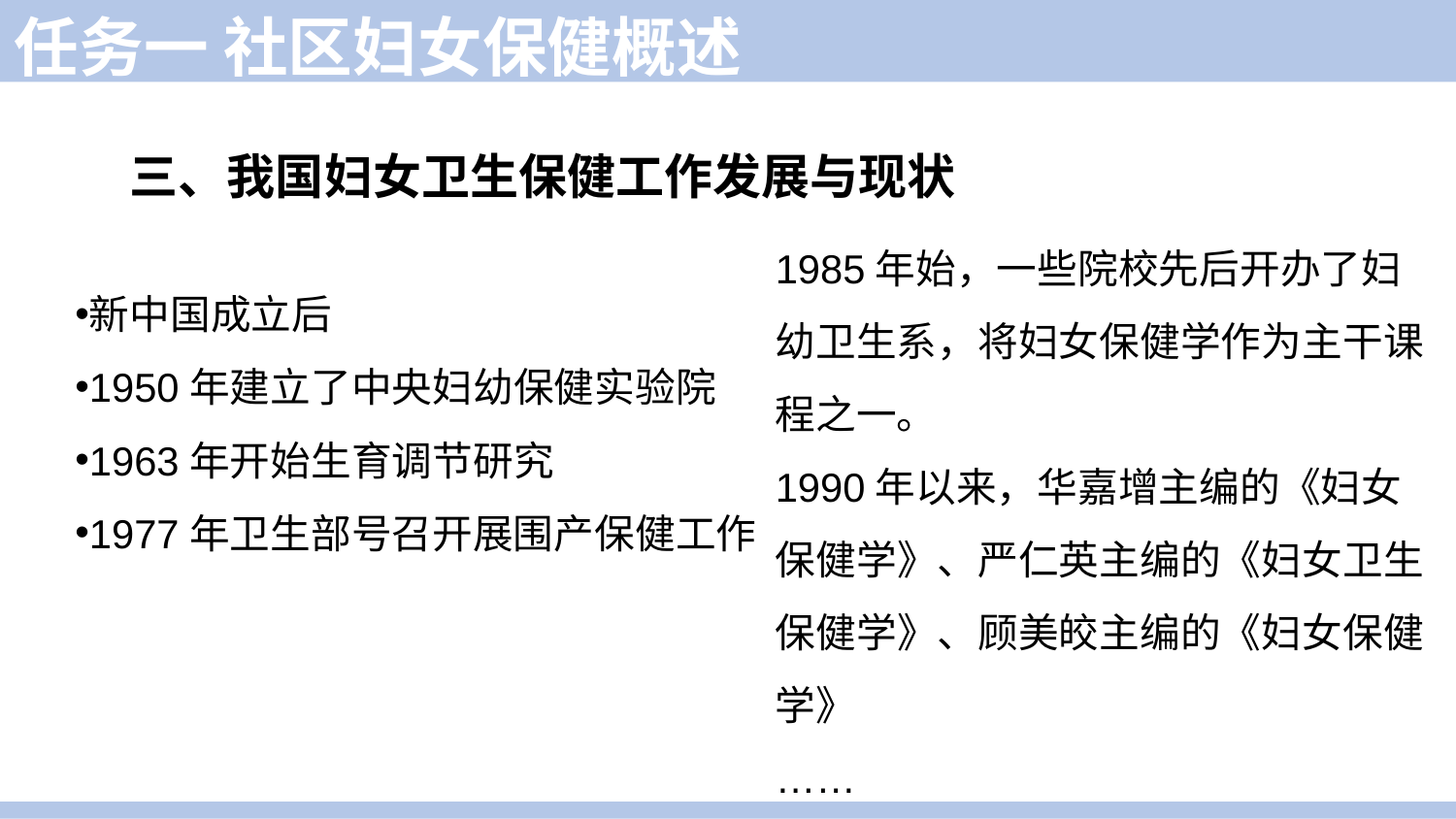

任务一 社区妇女保健概述
三、我国妇女卫生保健工作发展与现状
1985年始，一些院校先后开办了妇幼卫生系，将妇女保健学作为主干课程之一。
1990年以来，华嘉增主编的《妇女保健学》、严仁英主编的《妇女卫生保健学》、顾美皎主编的《妇女保健学》
……
新中国成立后
1950年建立了中央妇幼保健实验院
1963年开始生育调节研究
1977年卫生部号召开展围产保健工作